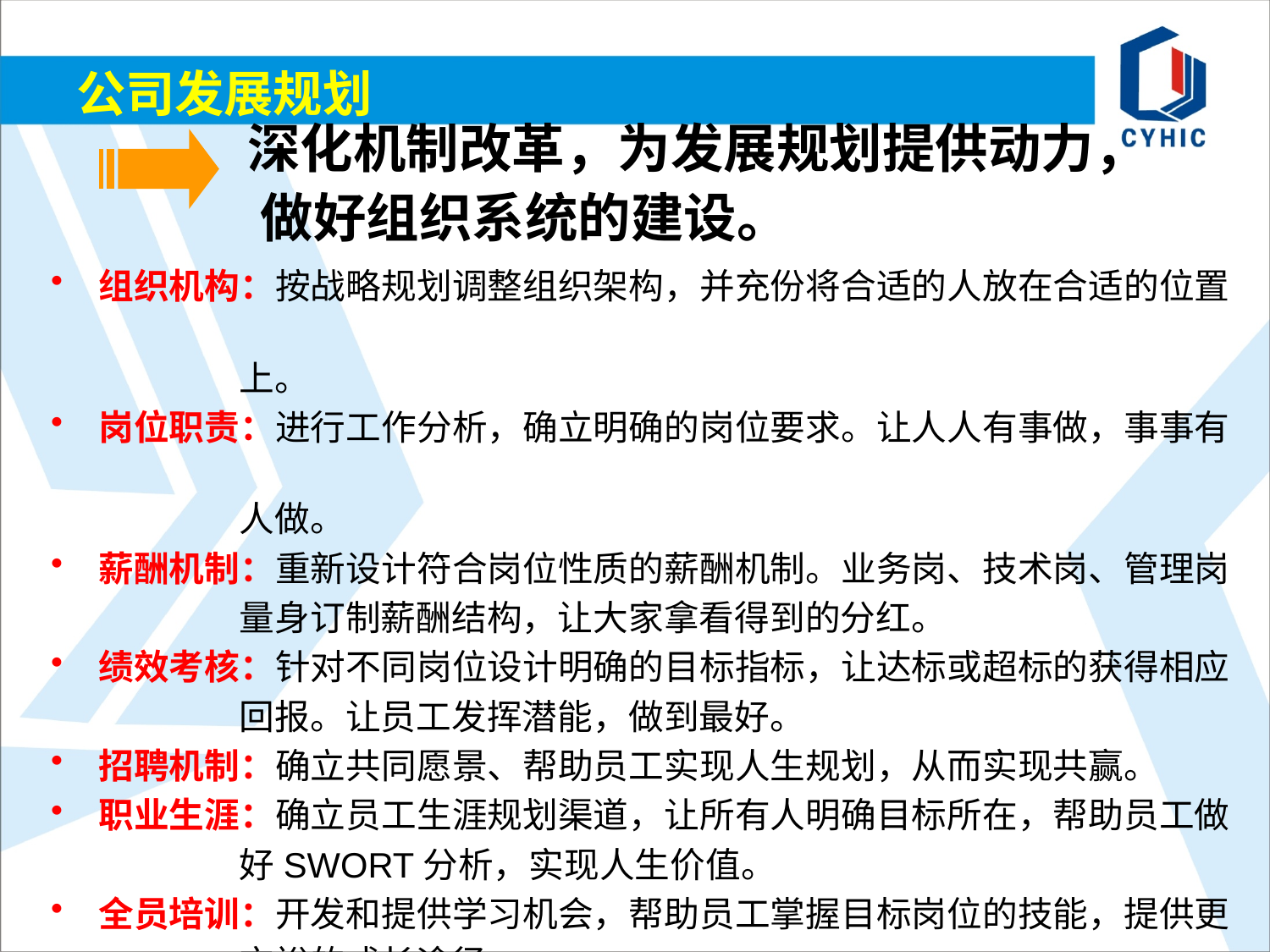

# 公司发展规划
深化机制改革，为发展规划提供动力，

做好组织系统的建设。
组织机构：按战略规划调整组织架构，并充份将合适的人放在合适的位置
                       上。
岗位职责：进行工作分析，确立明确的岗位要求。让人人有事做，事事有
                       人做。
薪酬机制：重新设计符合岗位性质的薪酬机制。业务岗、技术岗、管理岗
                       量身订制薪酬结构，让大家拿看得到的分红。
绩效考核：针对不同岗位设计明确的目标指标，让达标或超标的获得相应
                       回报。让员工发挥潜能，做到最好。
招聘机制：确立共同愿景、帮助员工实现人生规划，从而实现共赢。
职业生涯：确立员工生涯规划渠道，让所有人明确目标所在，帮助员工做
                       好SWORT分析，实现人生价值。
全员培训：开发和提供学习机会，帮助员工掌握目标岗位的技能，提供更
                       充裕的成长途径。